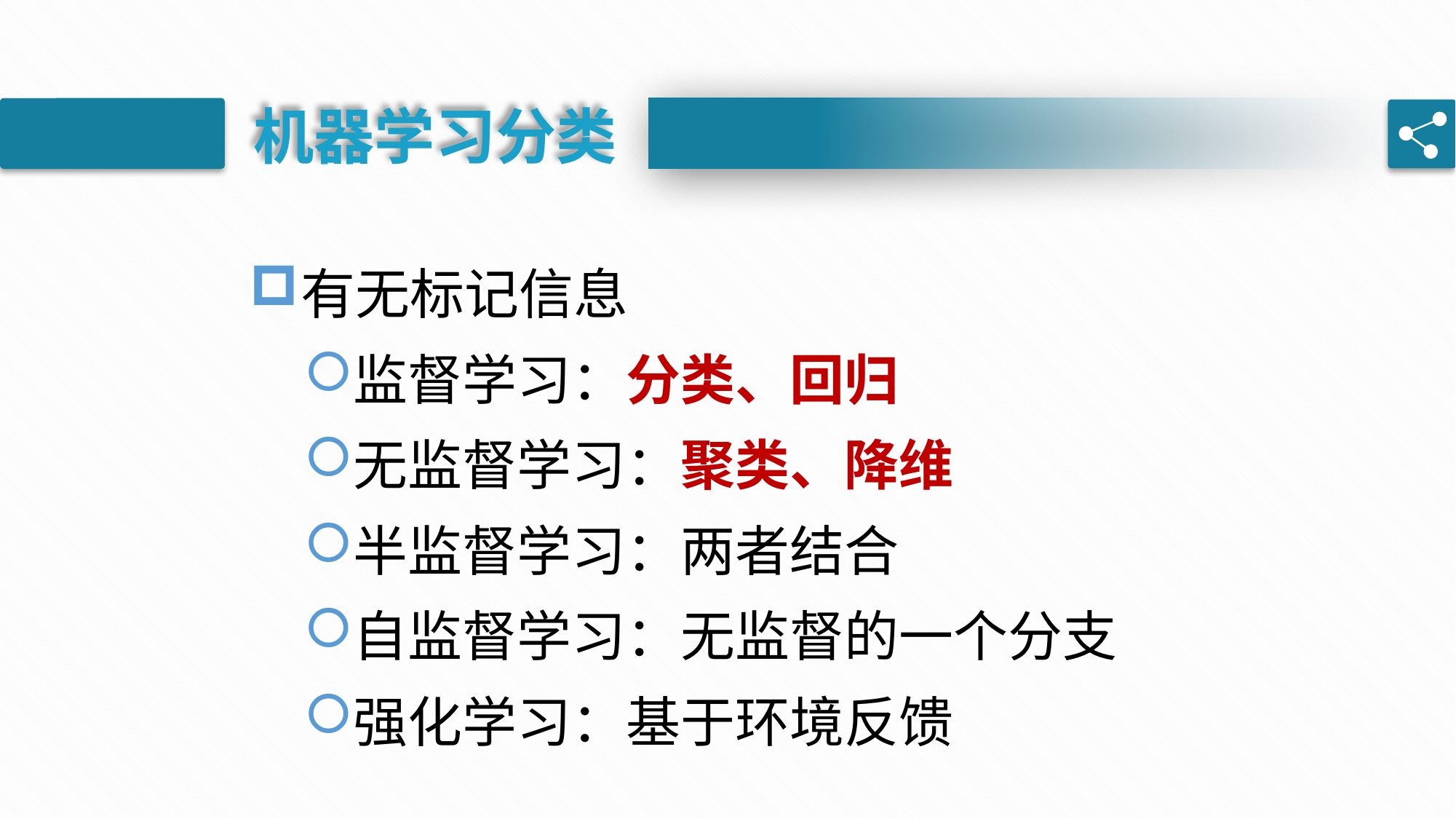

机器学习分类

有无标记信息
监督学习：分类、回归
无监督学习：聚类、降维
半监督学习：两者结合
自监督学习：无监督的一个分支
强化学习：基于环境反馈